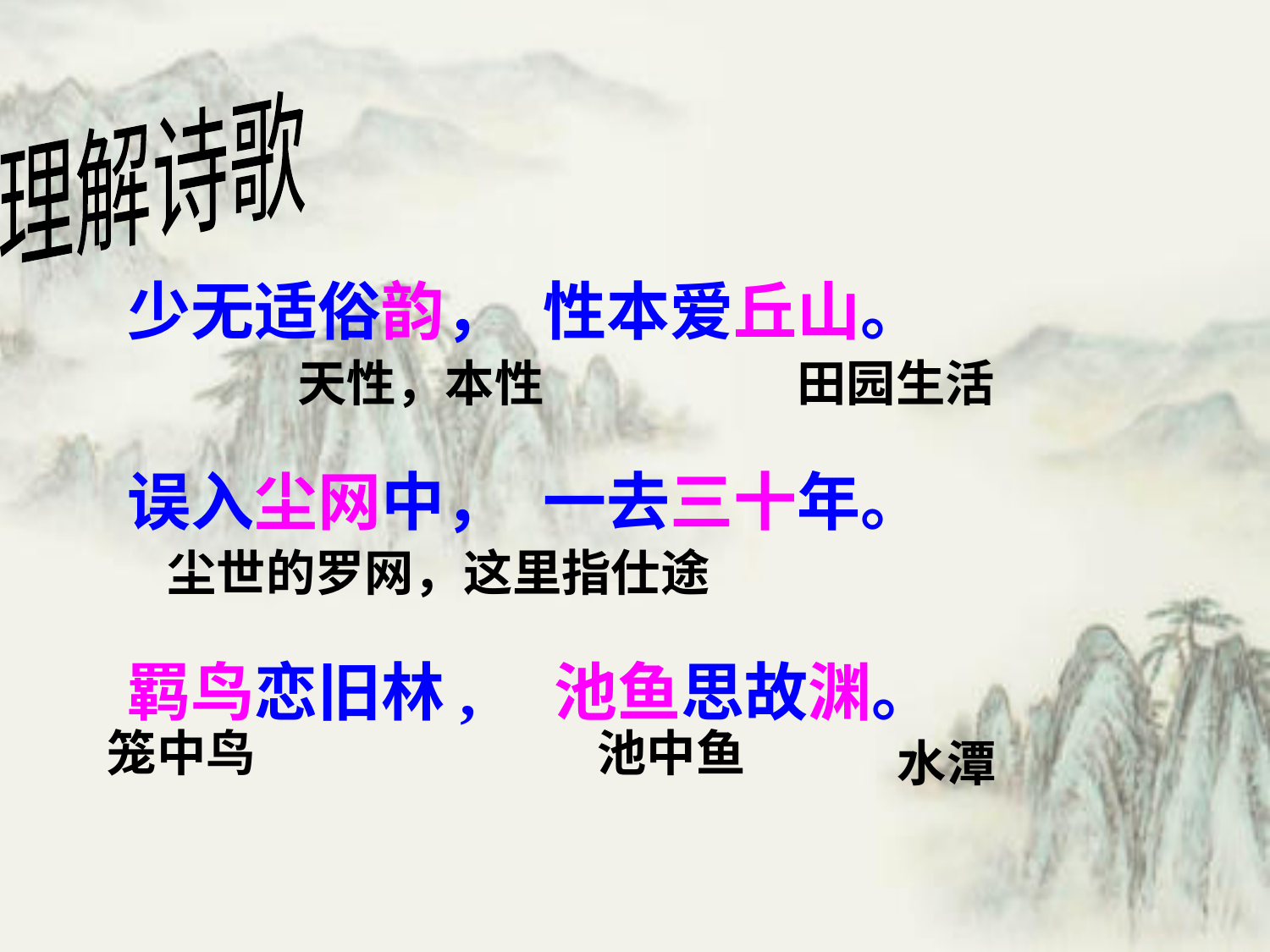

理解诗歌

少无适俗韵，  性本爱丘山。

误入尘网中，  一去三十年。

羁鸟恋旧林,    池鱼思故渊。
天性，本性
田园生活
尘世的罗网，这里指仕途
笼中鸟
池中鱼
水潭